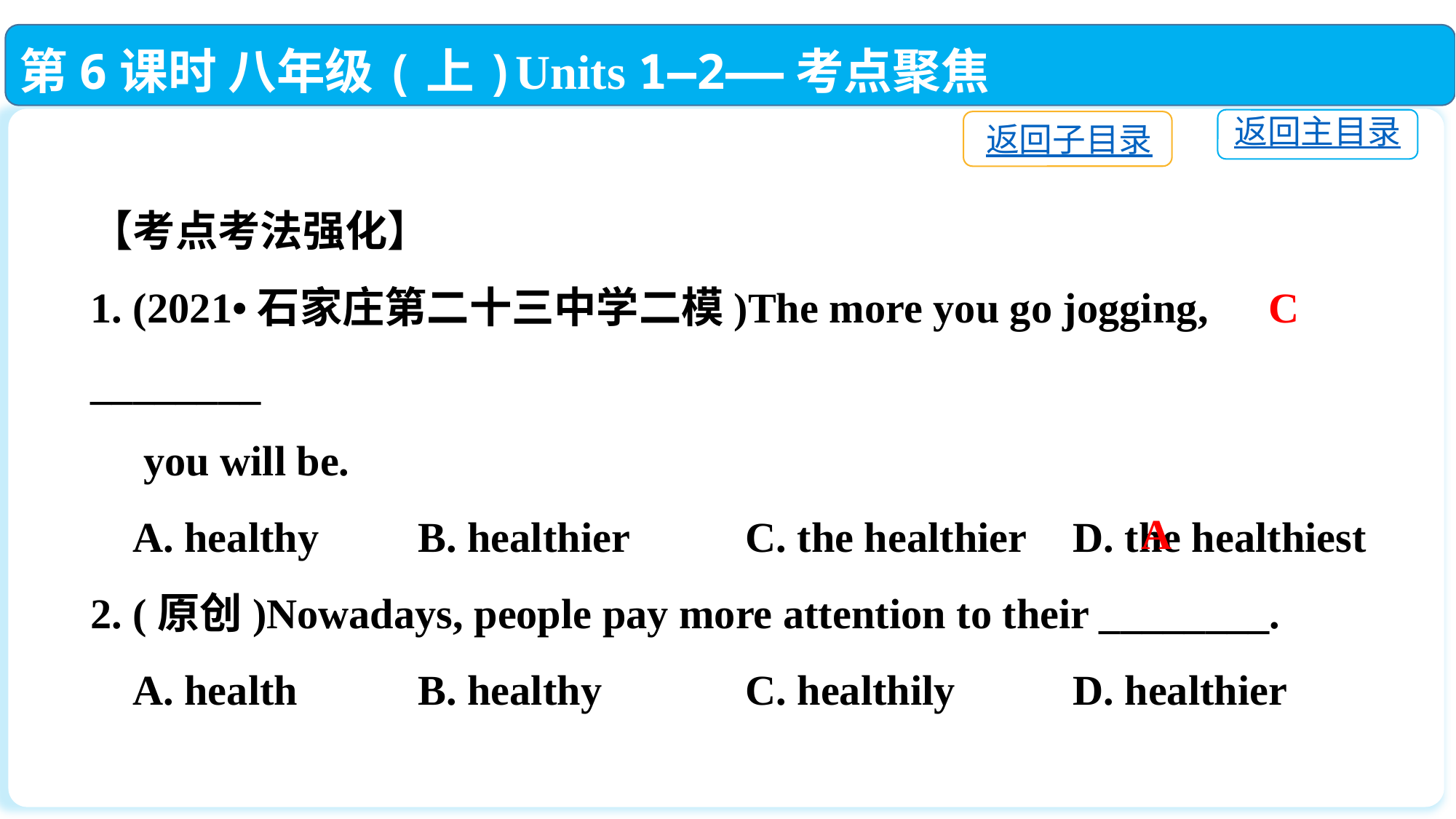

第6课时 八年级(上)Units 1—2——考点聚焦

返回主目录

返回子目录
【考点考法强化】
1. (2021•石家庄第二十三中学二模)The more you go jogging, ________
     you will be.
    A. healthy	B. healthier		C. the healthier	D. the healthiest
2. (原创)Nowadays, people pay more attention to their ________.
    A. health		B. healthy 		C. healthily		D. healthier

C
A